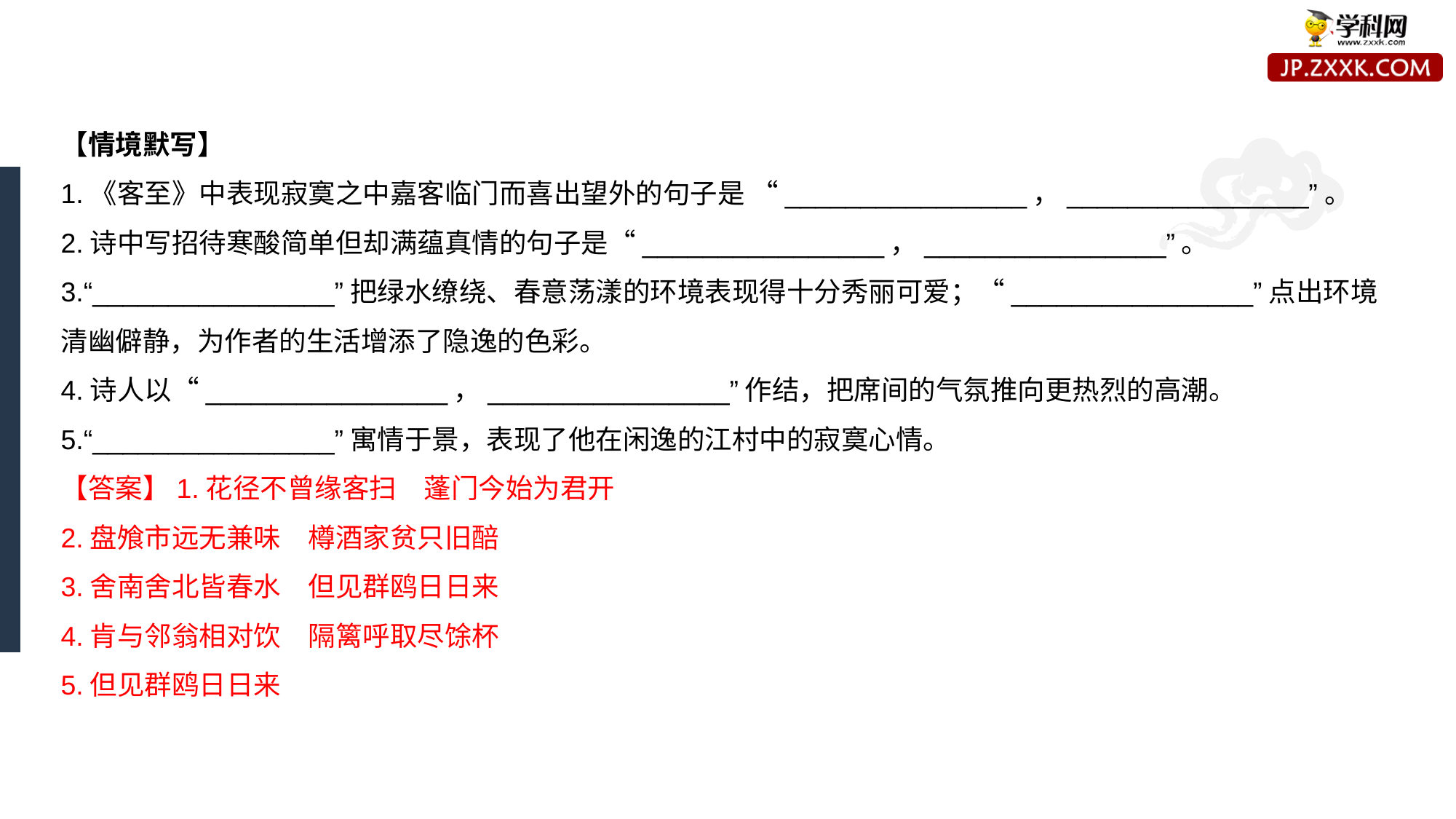

【情境默写】
1.《客至》中表现寂寞之中嘉客临门而喜出望外的句子是 “________________，________________”。
2.诗中写招待寒酸简单但却满蕴真情的句子是“________________，________________”。
3.“________________”把绿水缭绕、春意荡漾的环境表现得十分秀丽可爱；“________________”点出环境清幽僻静，为作者的生活增添了隐逸的色彩。
4.诗人以“________________，________________”作结，把席间的气氛推向更热烈的高潮。
5.“________________”寓情于景，表现了他在闲逸的江村中的寂寞心情。
【答案】1.花径不曾缘客扫　蓬门今始为君开
2.盘飧市远无兼味　樽酒家贫只旧醅
3.舍南舍北皆春水　但见群鸥日日来
4.肯与邻翁相对饮　隔篱呼取尽馀杯
5.但见群鸥日日来